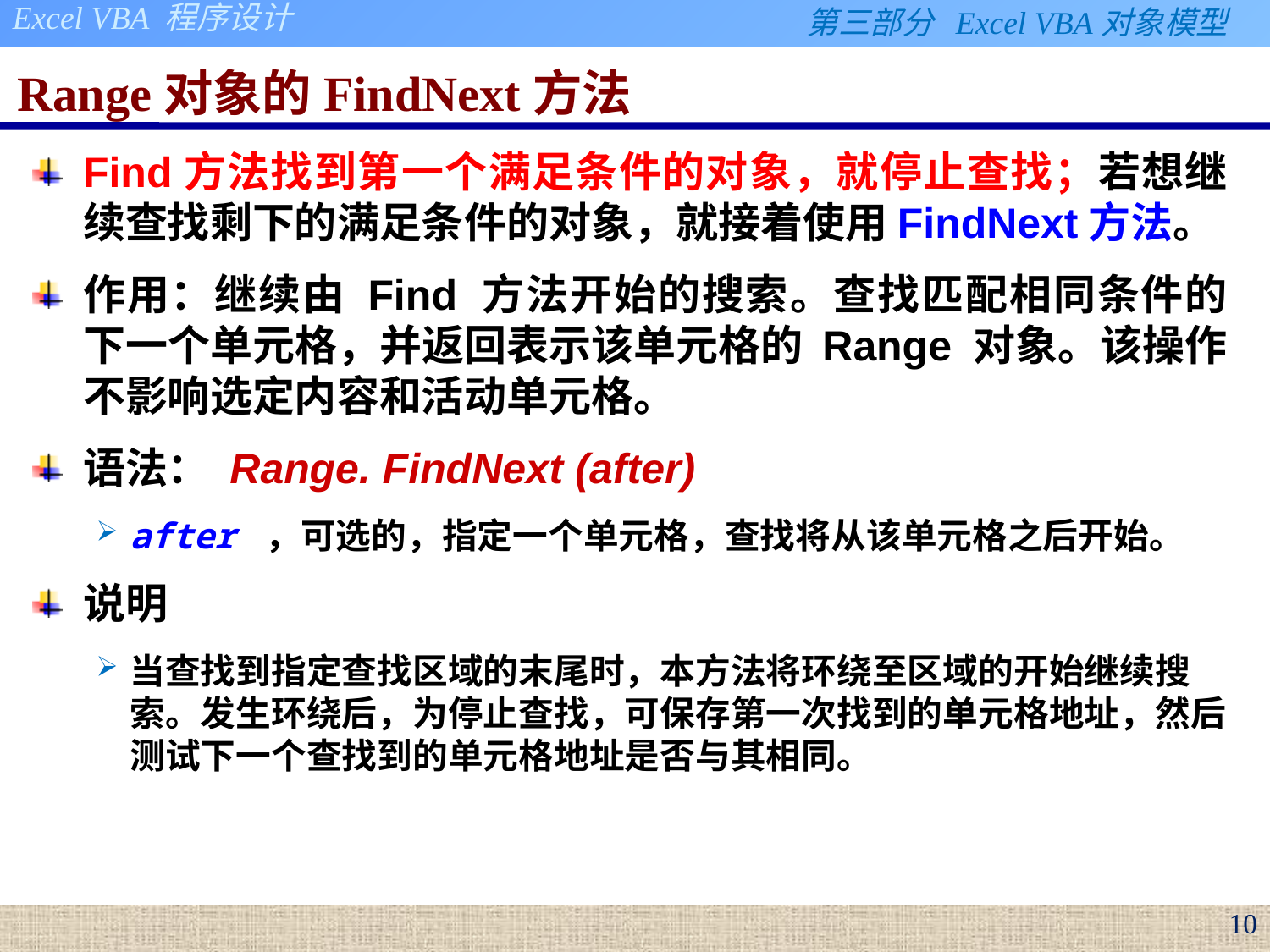

# Range对象的FindNext方法
Find方法找到第一个满足条件的对象，就停止查找；若想继续查找剩下的满足条件的对象，就接着使用FindNext方法。
作用：继续由 Find 方法开始的搜索。查找匹配相同条件的下一个单元格，并返回表示该单元格的 Range 对象。该操作不影响选定内容和活动单元格。
语法： Range. FindNext (after)
after ，可选的，指定一个单元格，查找将从该单元格之后开始。
说明
当查找到指定查找区域的末尾时，本方法将环绕至区域的开始继续搜索。发生环绕后，为停止查找，可保存第一次找到的单元格地址，然后测试下一个查找到的单元格地址是否与其相同。